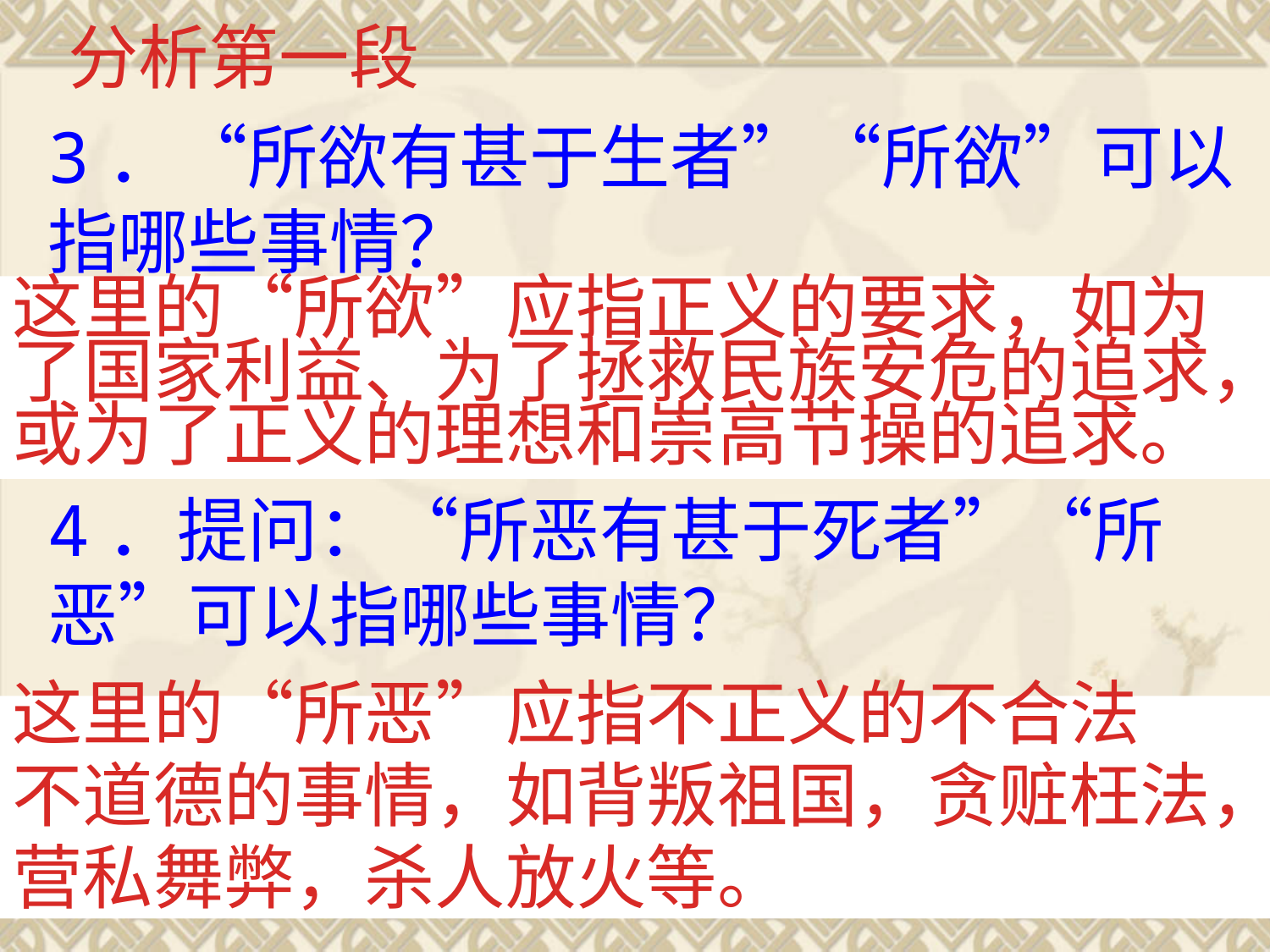

分析第一段
3．“所欲有甚于生者”“所欲”可以指哪些事情？
4．提问：“所恶有甚于死者”“所恶”可以指哪些事情？
这里的“所欲”应指正义的要求，如为了国家利益、为了拯救民族安危的追求，或为了正义的理想和崇高节操的追求。
这里的“所恶”应指不正义的不合法
不道德的事情，如背叛祖国，贪赃枉法，
营私舞弊，杀人放火等。